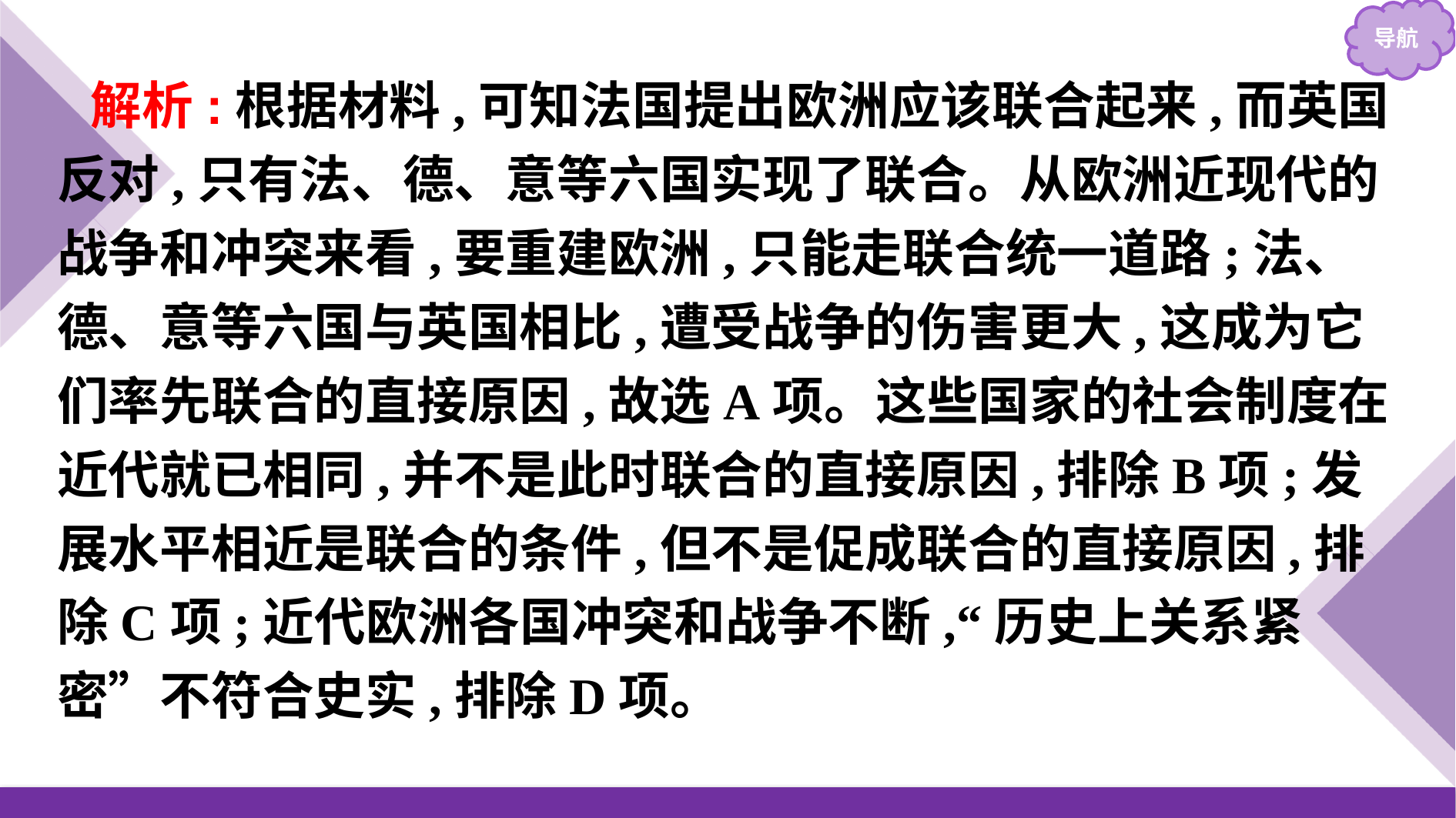

解析:根据材料,可知法国提出欧洲应该联合起来,而英国反对,只有法、德、意等六国实现了联合。从欧洲近现代的战争和冲突来看,要重建欧洲,只能走联合统一道路;法、德、意等六国与英国相比,遭受战争的伤害更大,这成为它们率先联合的直接原因,故选A项。这些国家的社会制度在近代就已相同,并不是此时联合的直接原因,排除B项;发展水平相近是联合的条件,但不是促成联合的直接原因,排除C项;近代欧洲各国冲突和战争不断,“历史上关系紧密”不符合史实,排除D项。